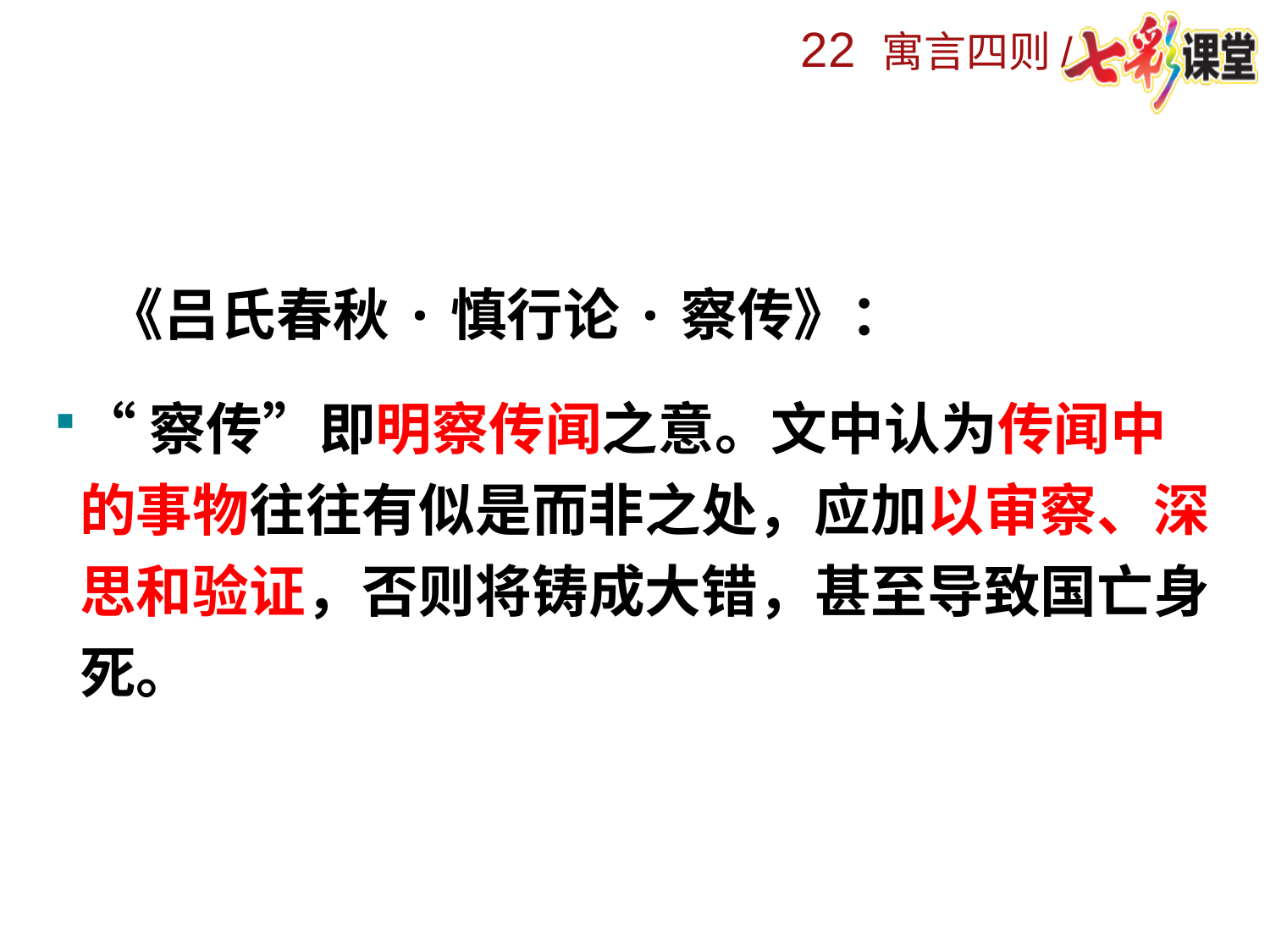

《吕氏春秋·慎行论·察传》：
“察传”即明察传闻之意。文中认为传闻中的事物往往有似是而非之处，应加以审察、深思和验证，否则将铸成大错，甚至导致国亡身死。